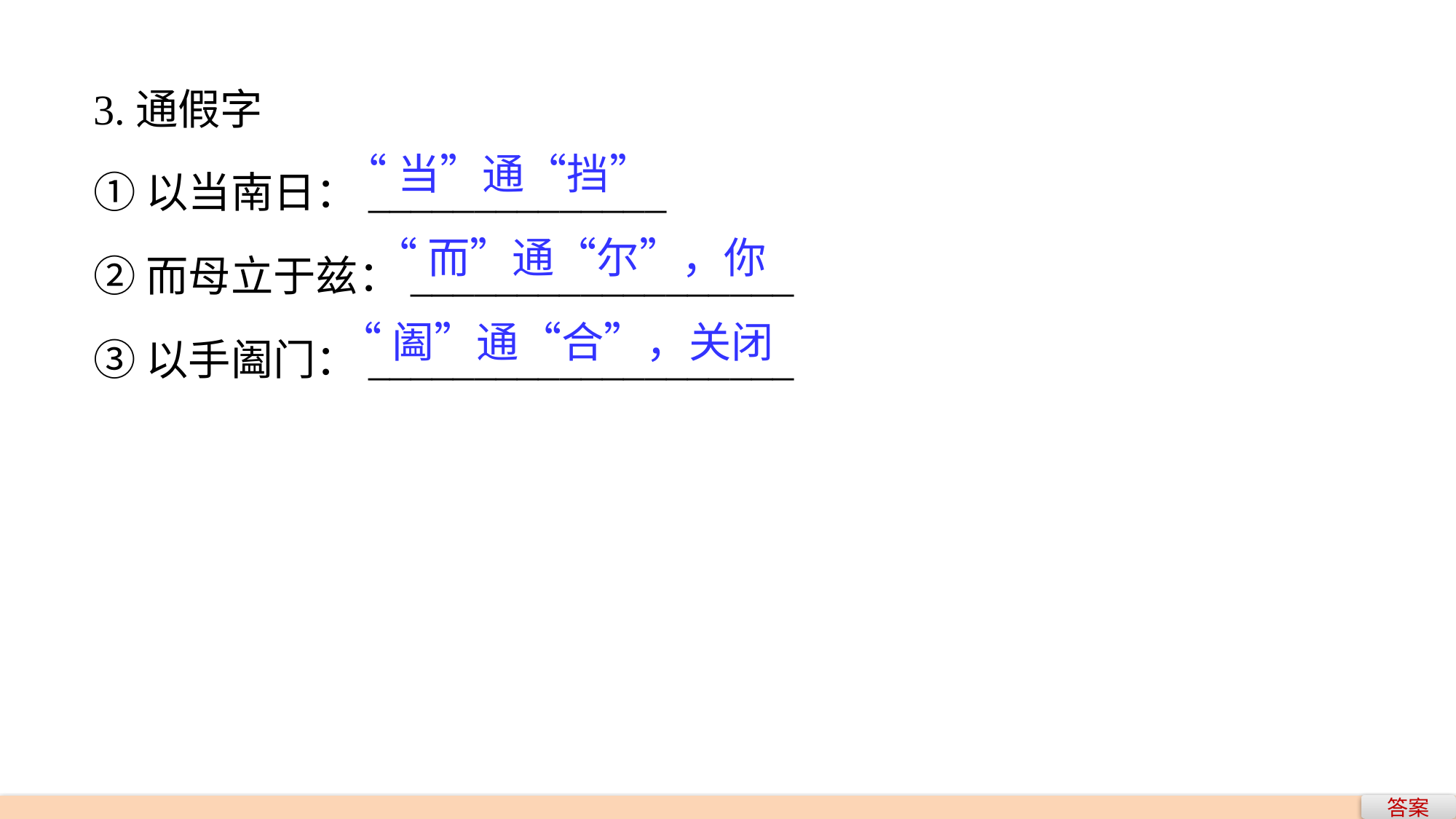

3.通假字
①以当南日：______________
②而母立于兹：__________________
③以手阖门：____________________
“当”通“挡”
“而”通“尔”，你
“阖”通“合”，关闭
答案